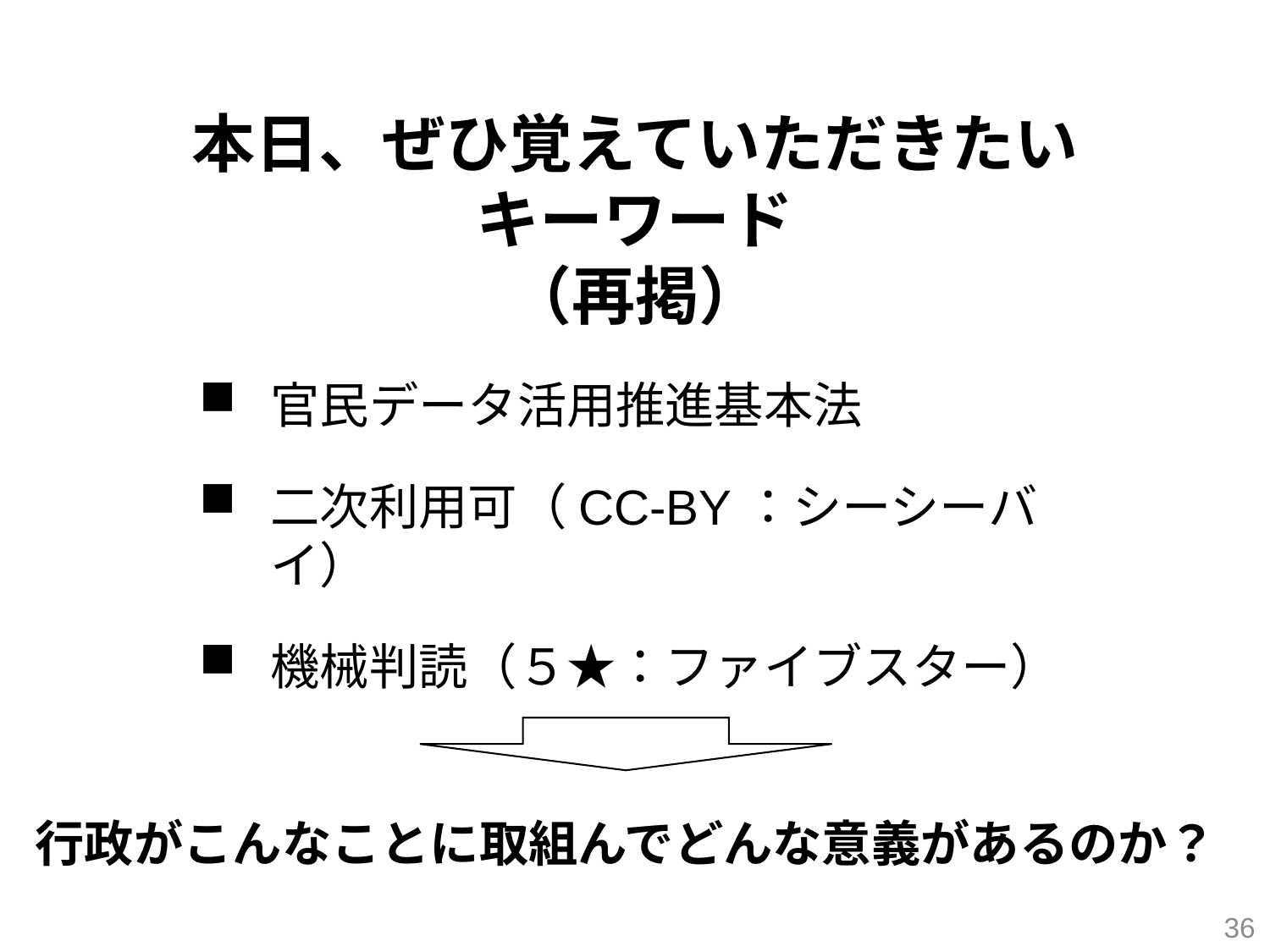

本日、ぜひ覚えていただきたい
キーワード
（再掲）
官民データ活用推進基本法
二次利用可（CC-BY：シーシーバイ）
機械判読（５★：ファイブスター）

行政がこんなことに取組んでどんな意義があるのか？
36